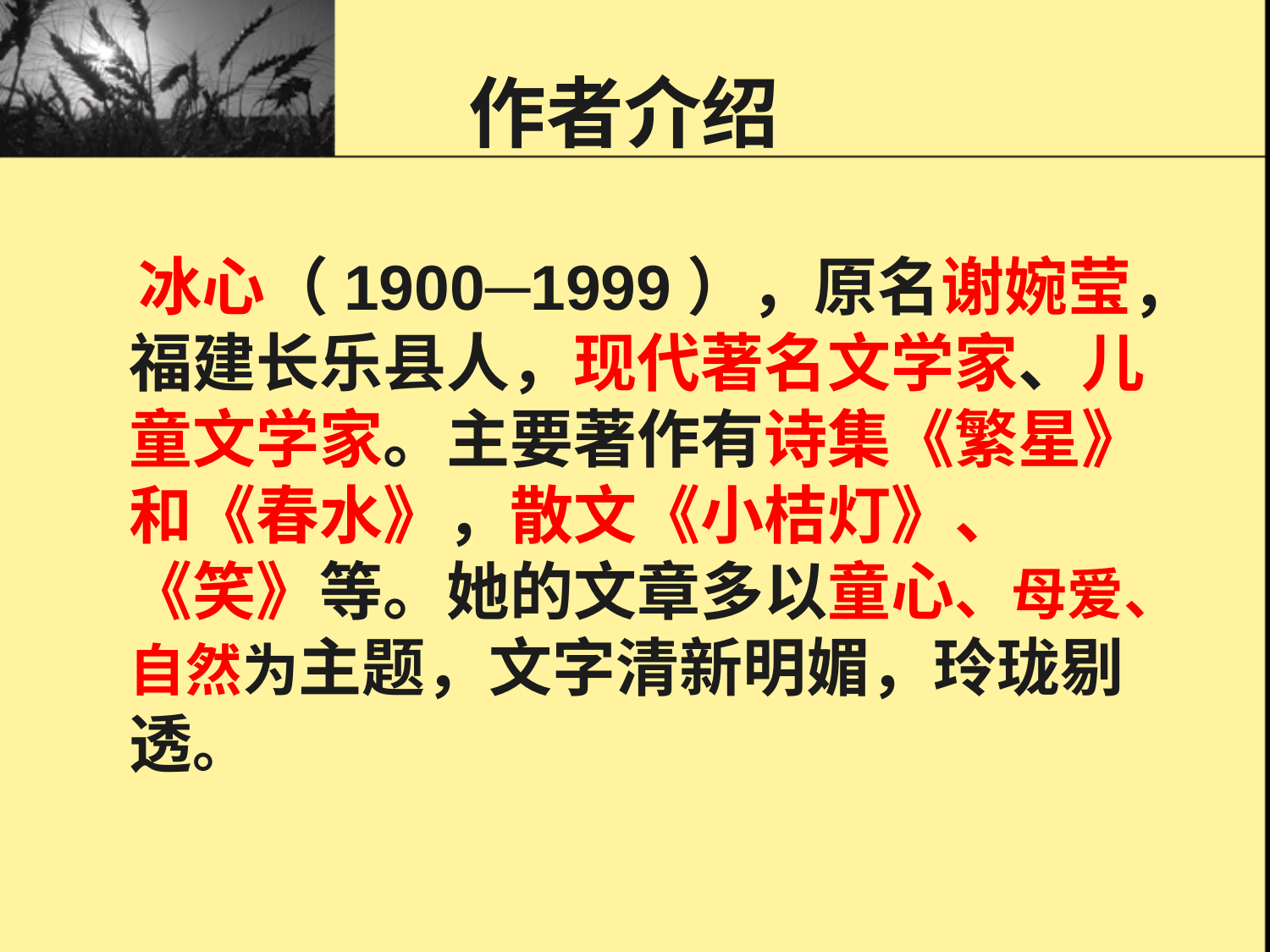

# 作者介绍
    冰心（1900─1999），原名谢婉莹，福建长乐县人，现代著名文学家、儿童文学家。主要著作有诗集《繁星》和《春水》，散文《小桔灯》、《笑》等。她的文章多以童心、母爱、自然为主题，文字清新明媚，玲珑剔透。